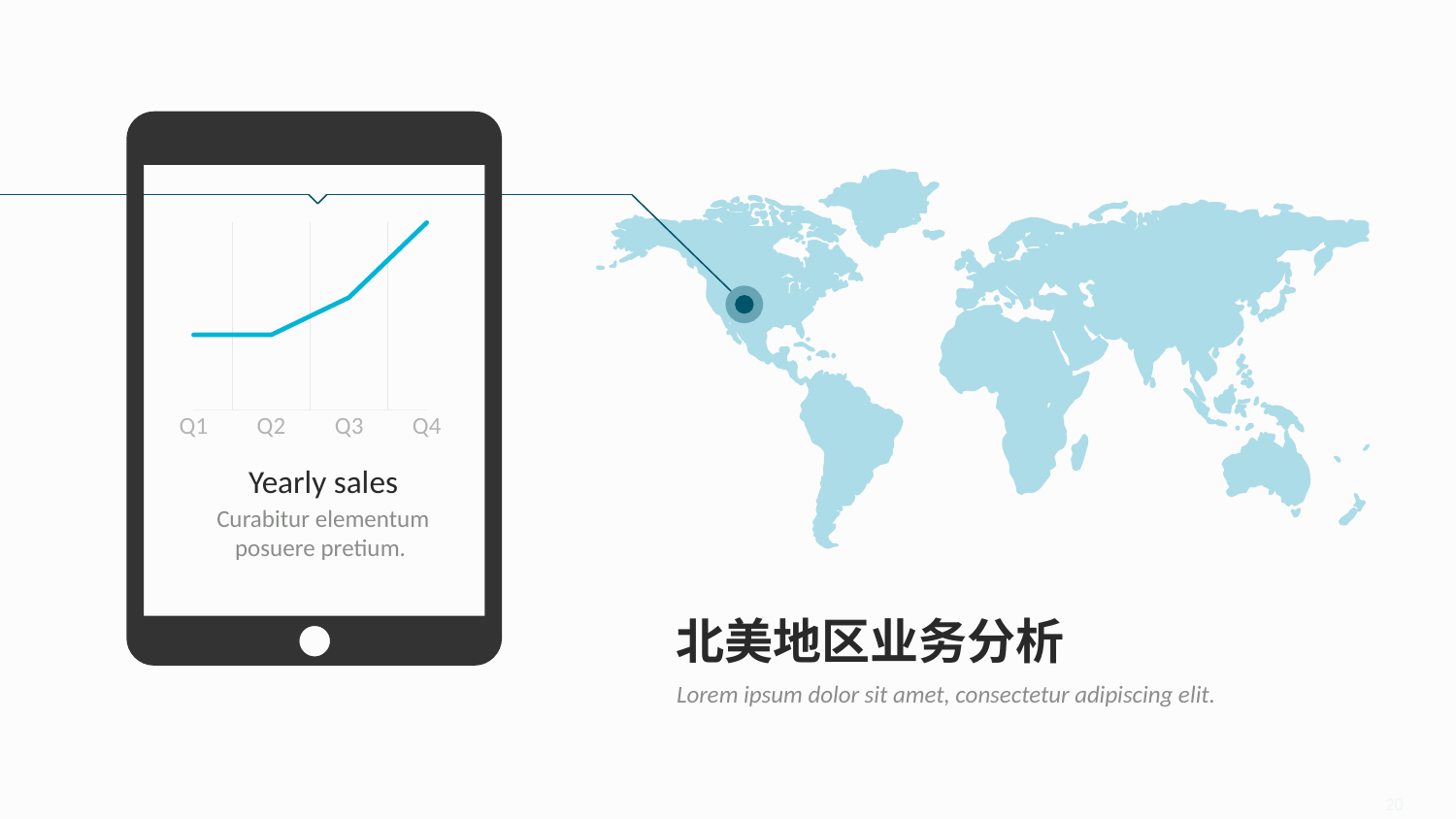

### Chart

| Category | 系列 3 |
|---|---|
| Q1 | 2.0 |
| Q2 | 2.0 |
| Q3 | 3.0 |
| Q4 | 5.0 |

Yearly sales
Curabitur elementum posuere pretium.
北美地区业务分析
Lorem ipsum dolor sit amet, consectetur adipiscing elit.